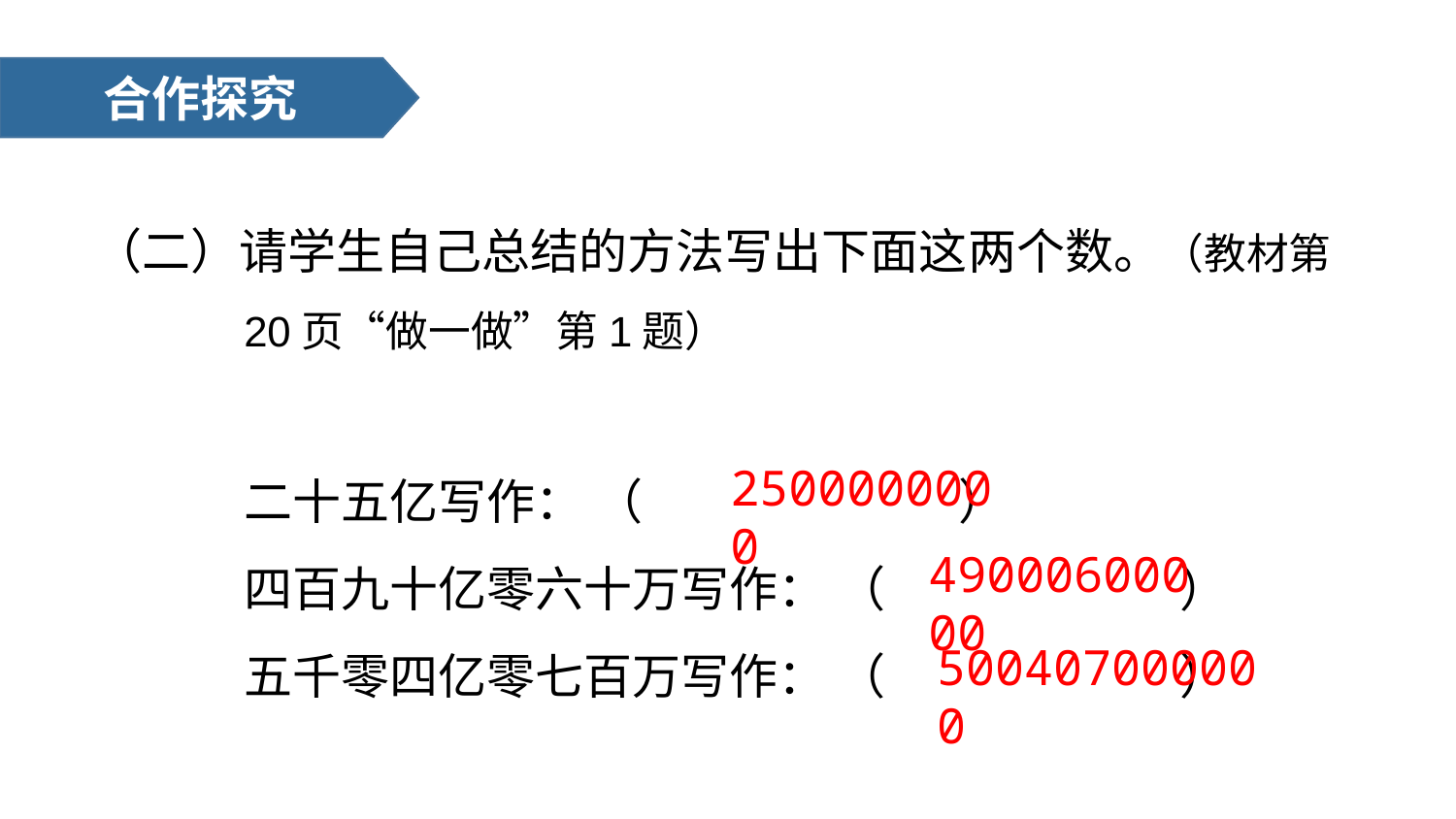

合作探究
（二）请学生自己总结的方法写出下面这两个数。（教材第20页“做一做”第1题）

二十五亿写作： （                             ）
四百九十亿零六十万写作： （                           ）
五千零四亿零七百万写作： （                           ）
2500000000
49000600000
500407000000